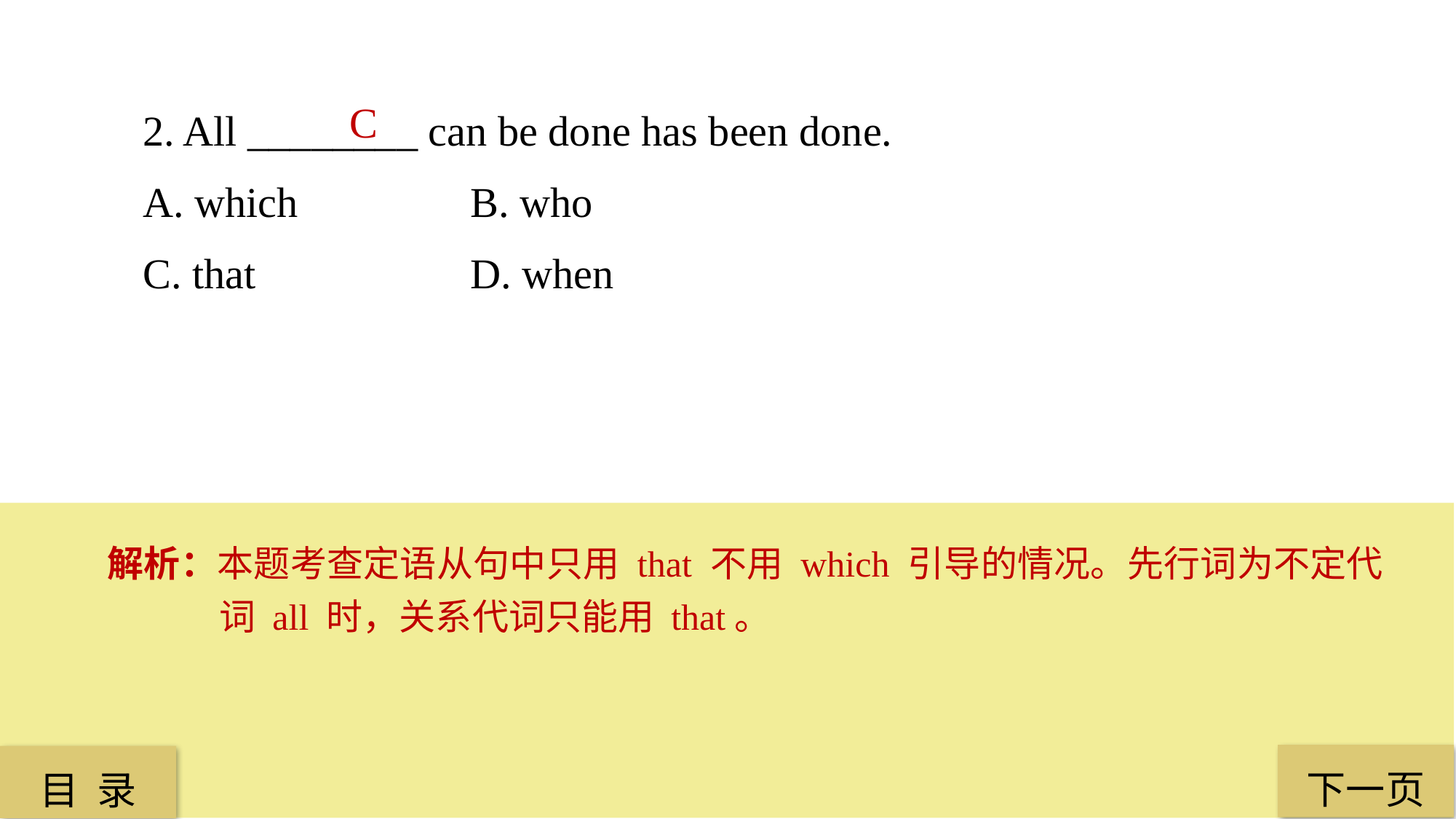

2. All ________ can be done has been done.
A. which 		B. who
C. that 		D. when
C
解析：本题考查定语从句中只用 that 不用 which 引导的情况。先行词为不定代词 all 时，关系代词只能用 that。